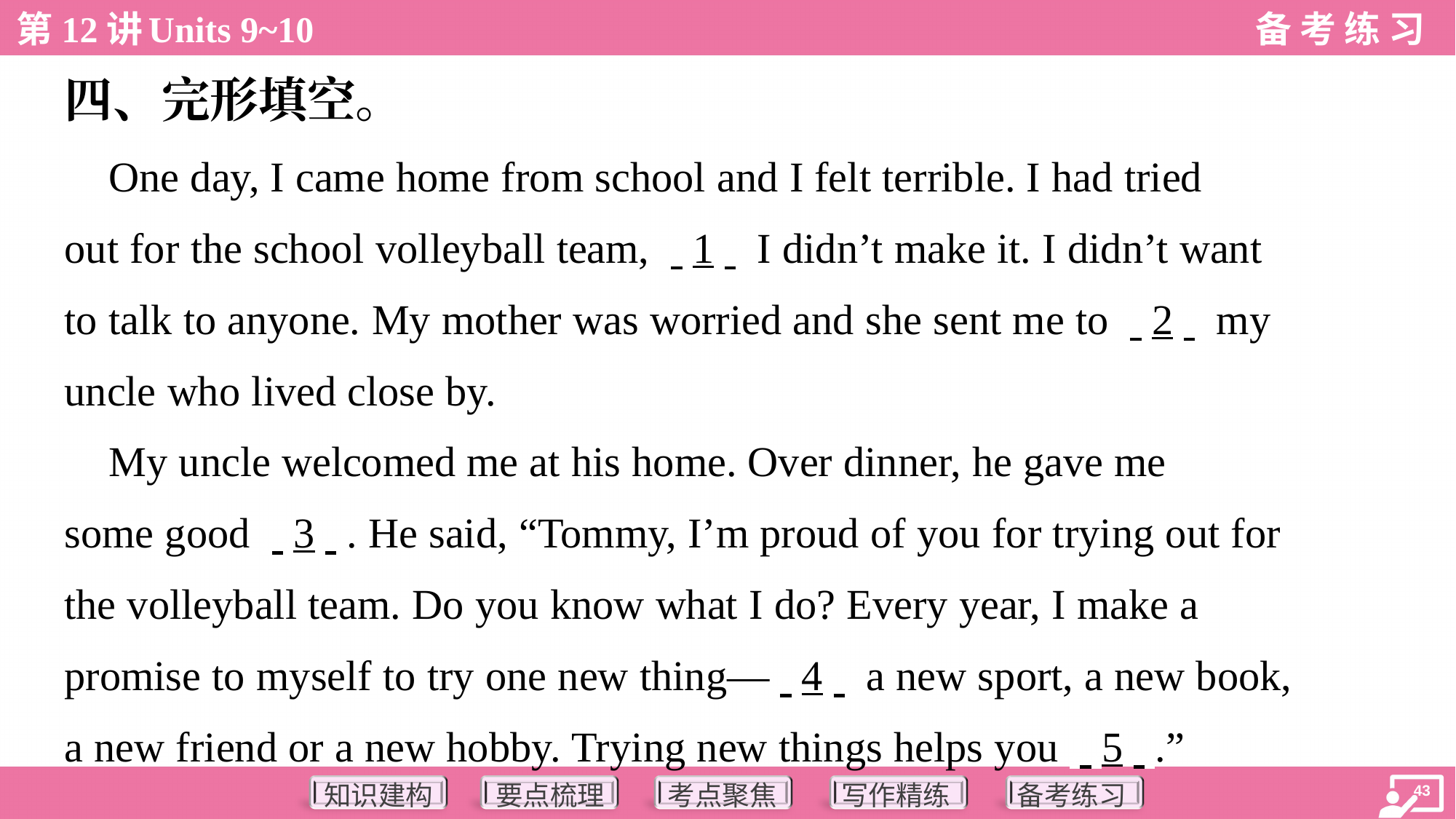

四、完形填空。
    One day, I came home from school and I felt terrible. I had tried
out for the school volleyball team, . .1. . I didn’t make it. I didn’t want
to talk to anyone. My mother was worried and she sent me to . .2. . my
uncle who lived close by.
    My uncle welcomed me at his home. Over dinner, he gave me
some good . .3. .. He said, “Tommy, I’m proud of you for trying out for
the volleyball team. Do you know what I do? Every year, I make a
promise to myself to try one new thing—. .4. . a new sport, a new book,
a new friend or a new hobby. Trying new things helps you . .5. ..”